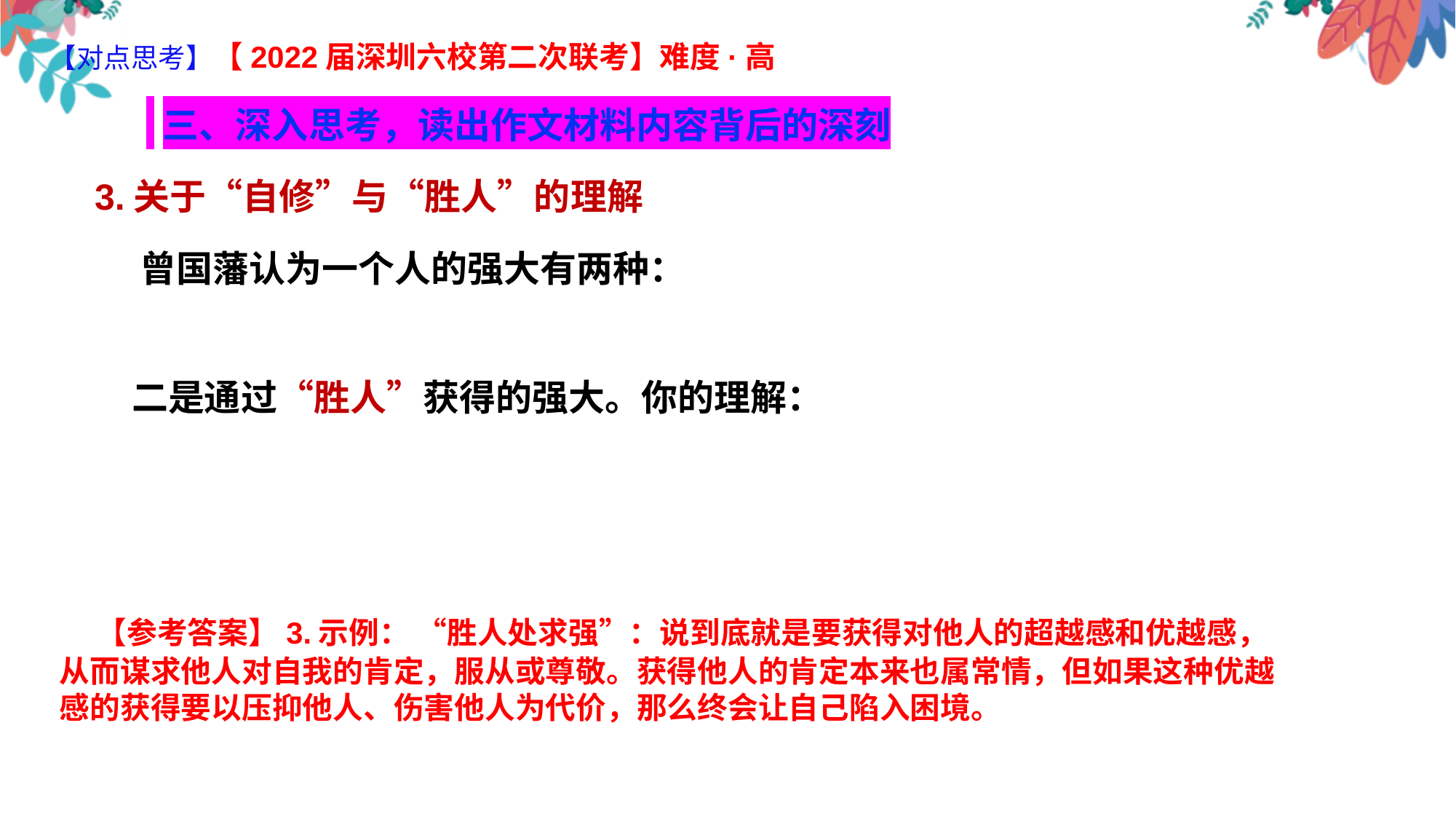

【对点思考】【2022届深圳六校第二次联考】难度·高
               三、深入思考，读出作文材料内容背后的深刻
     3.关于“自修”与“胜人”的理解
          曾国藩认为一个人的强大有两种：
         二是通过“胜人”获得的强大。你的理解：

   【参考答案】3.示例： “胜人处求强”：说到底就是要获得对他人的超越感和优越感，从而谋求他人对自我的肯定，服从或尊敬。获得他人的肯定本来也属常情，但如果这种优越感的获得要以压抑他人、伤害他人为代价，那么终会让自己陷入困境。